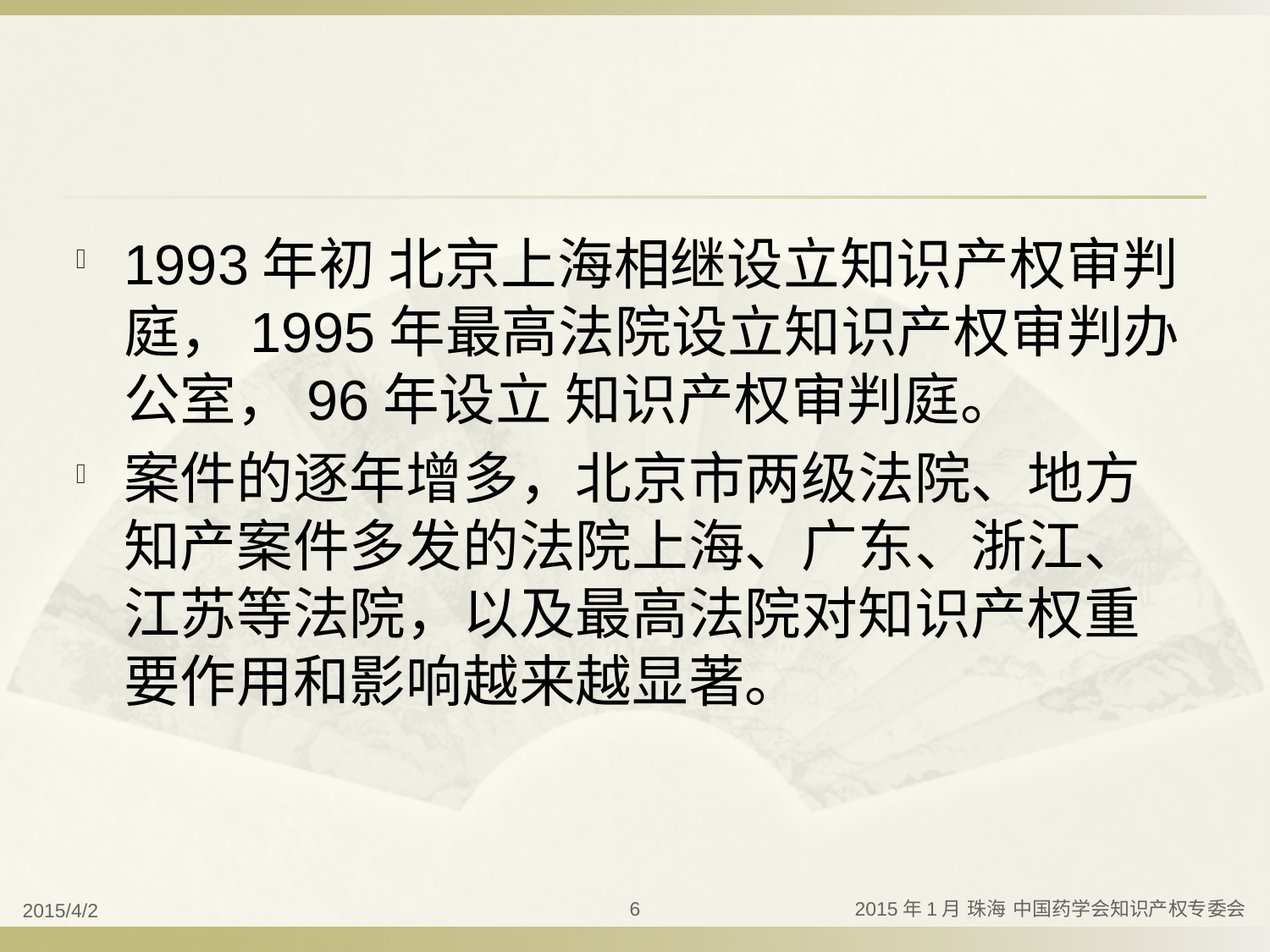

#
1993年初 北京上海相继设立知识产权审判庭，1995年最高法院设立知识产权审判办公室，96年设立 知识产权审判庭。
案件的逐年增多，北京市两级法院、地方知产案件多发的法院上海、广东、浙江、江苏等法院，以及最高法院对知识产权重要作用和影响越来越显著。
2015/4/2
6
2015年1月 珠海 中国药学会知识产权专委会